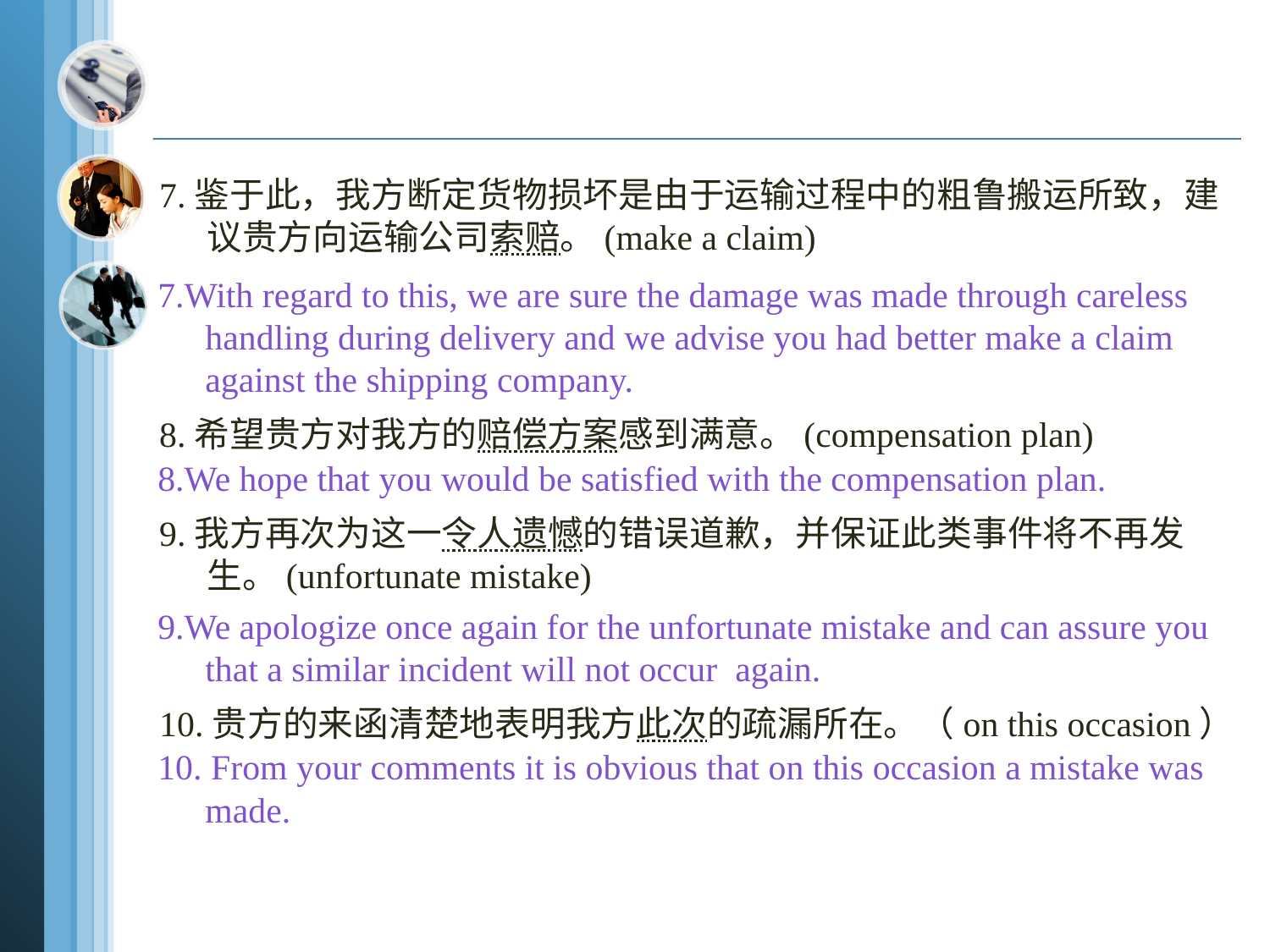

#
7.鉴于此，我方断定货物损坏是由于运输过程中的粗鲁搬运所致，建议贵方向运输公司索赔。(make a claim)

8.希望贵方对我方的赔偿方案感到满意。(compensation plan)

9.我方再次为这一令人遗憾的错误道歉，并保证此类事件将不再发生。(unfortunate mistake)

10.贵方的来函清楚地表明我方此次的疏漏所在。（on this occasion）
7.With regard to this, we are sure the damage was made through careless handling during delivery and we advise you had better make a claim against the shipping company.

8.We hope that you would be satisfied with the compensation plan.

9.We apologize once again for the unfortunate mistake and can assure you that a similar incident will not occur  again.

10. From your comments it is obvious that on this occasion a mistake was made.